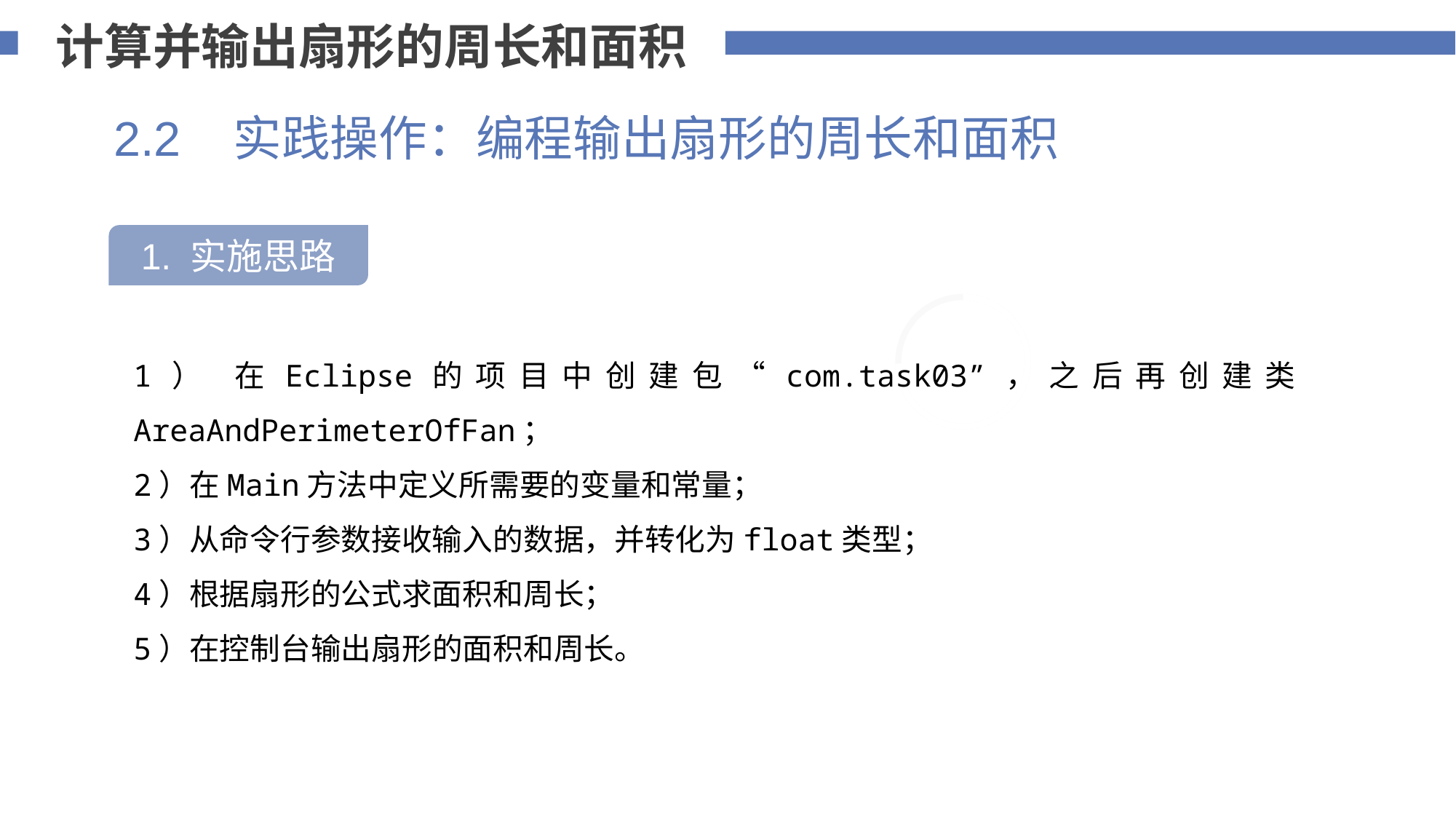

计算并输出扇形的周长和面积

2.2   实践操作：编程输出扇形的周长和面积
1. 实施思路

75%
1） 在Eclipse的项目中创建包“com.task03”，之后再创建类AreaAndPerimeterOfFan；
2）在Main方法中定义所需要的变量和常量；
3）从命令行参数接收输入的数据，并转化为float类型；
4）根据扇形的公式求面积和周长；
5）在控制台输出扇形的面积和周长。